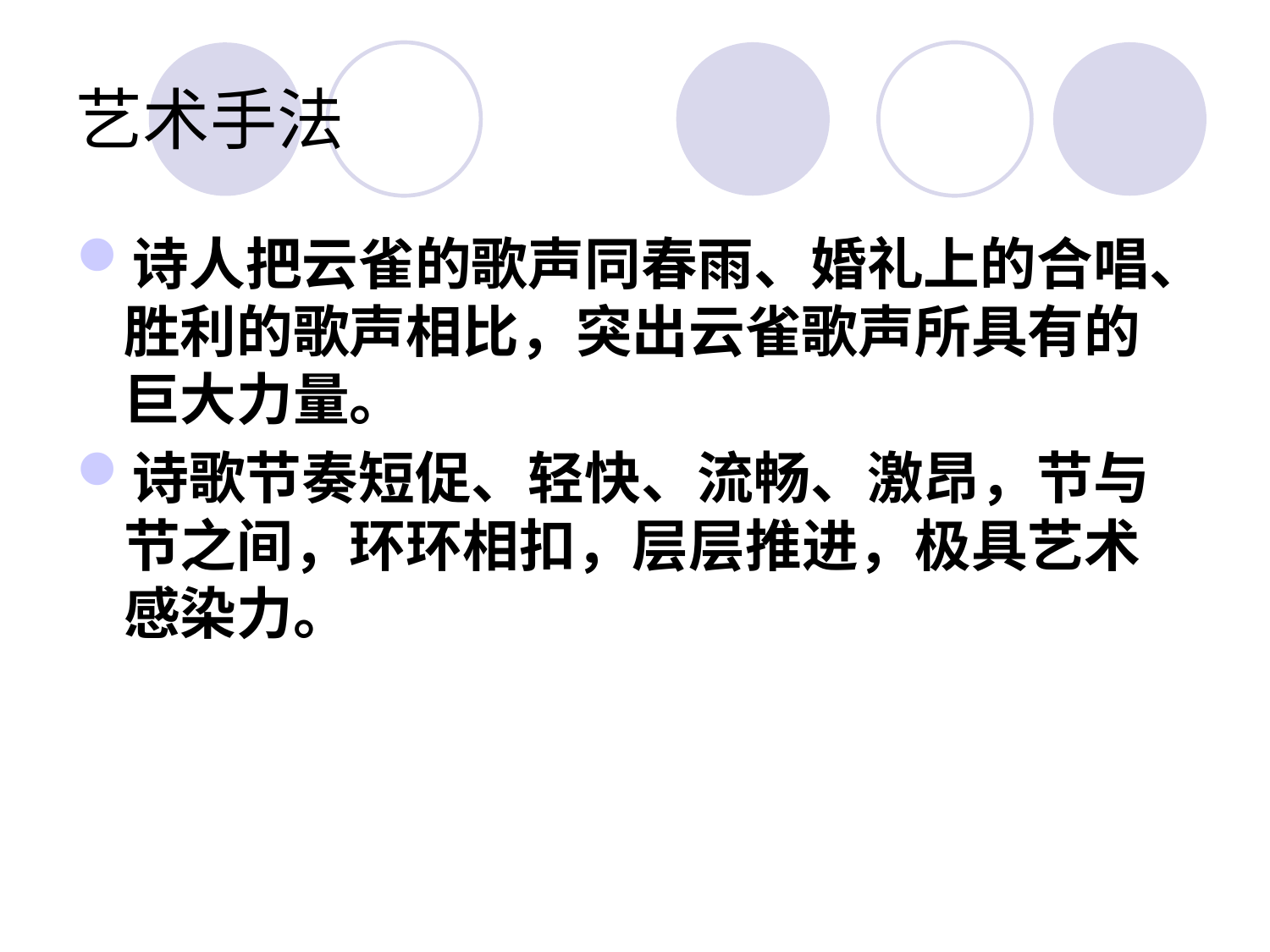

# 艺术手法
诗人把云雀的歌声同春雨、婚礼上的合唱、胜利的歌声相比，突出云雀歌声所具有的巨大力量。
诗歌节奏短促、轻快、流畅、激昂，节与节之间，环环相扣，层层推进，极具艺术感染力。